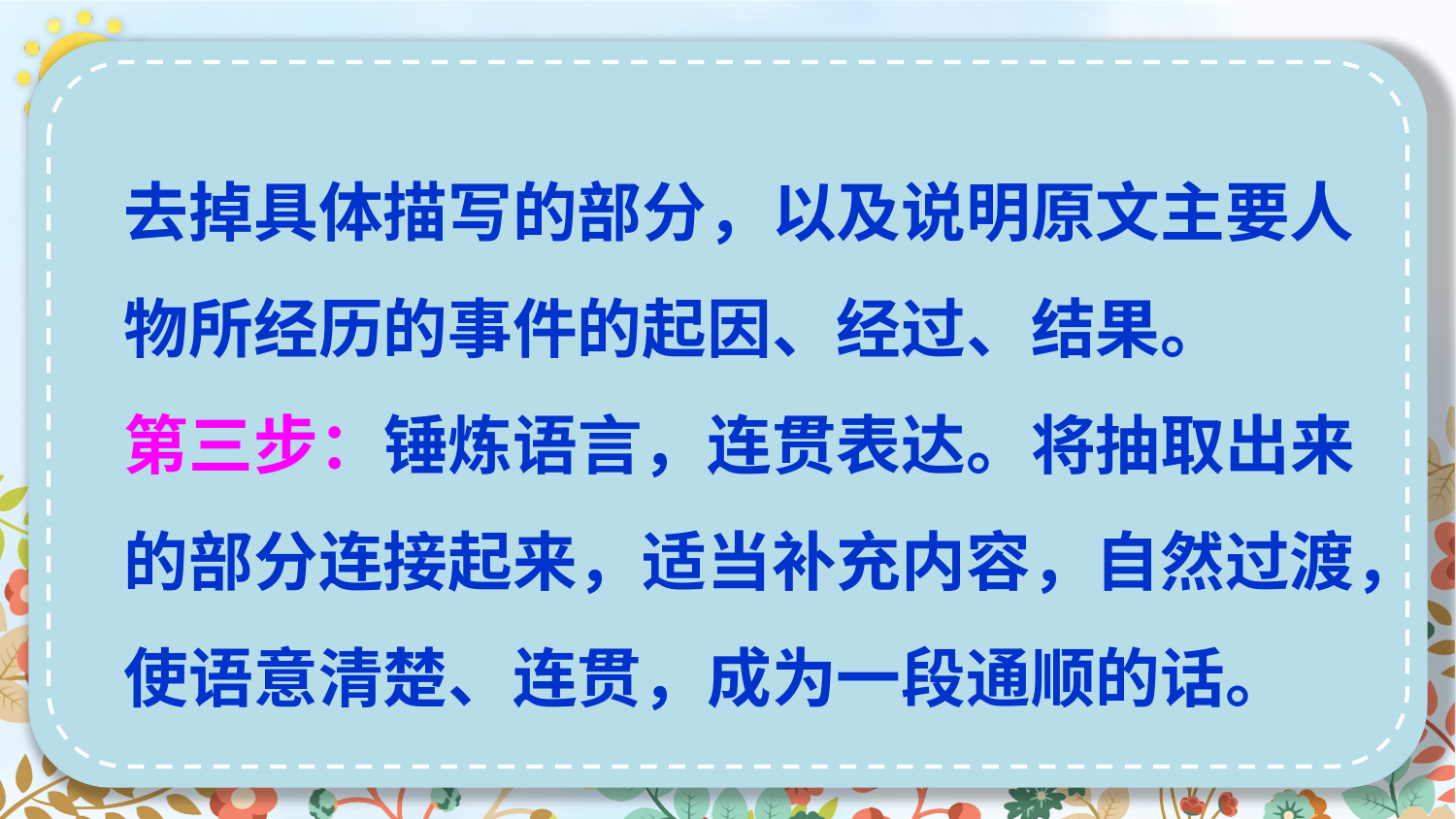

去掉具体描写的部分，以及说明原文主要人物所经历的事件的起因、经过、结果。
第三步：锤炼语言，连贯表达。将抽取出来的部分连接起来，适当补充内容，自然过渡，使语意清楚、连贯，成为一段通顺的话。